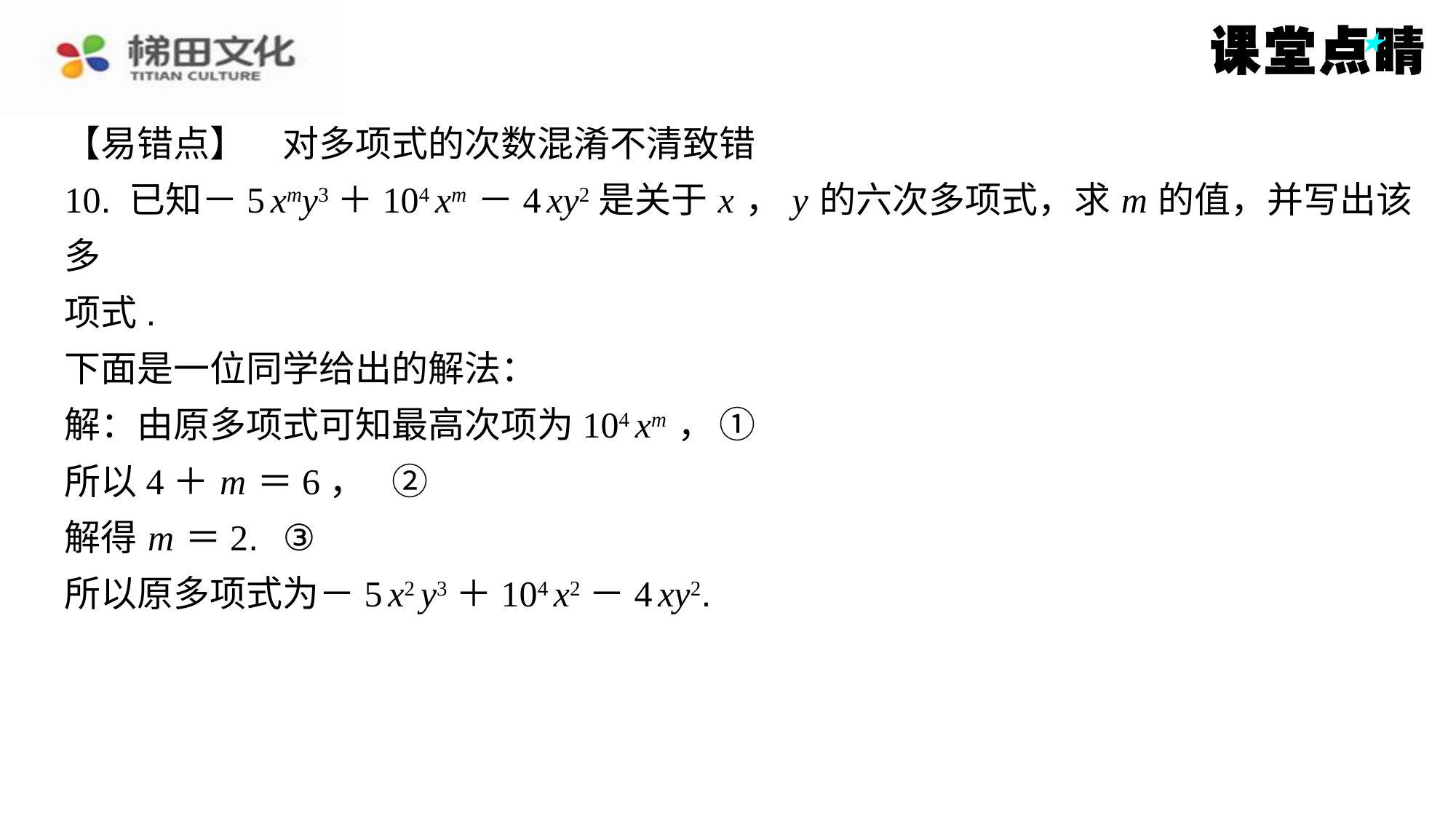

【易错点】　对多项式的次数混淆不清致错
10. 已知－5 xmy3＋104 xm －4 xy2是关于 x ， y 的六次多项式，求 m 的值，并写出该多
项式.
下面是一位同学给出的解法：
解：由原多项式可知最高次项为104 xm ，	①
所以4＋ m ＝6，	②
解得 m ＝2.	③
所以原多项式为－5 x2 y3＋104 x2－4 xy2.